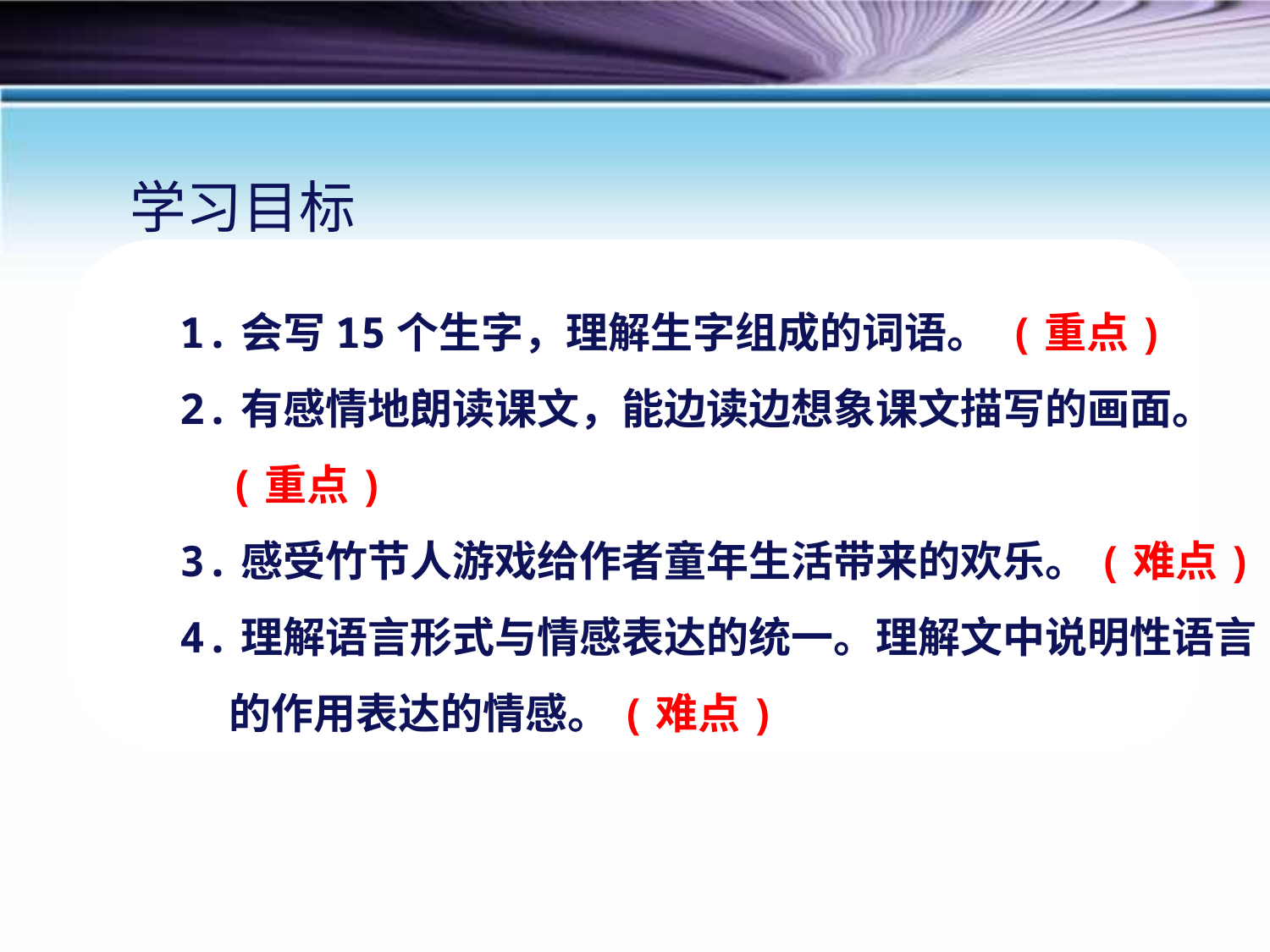

学习目标

1.会写15个生字，理解生字组成的词语。 (重点)
2.有感情地朗读课文，能边读边想象课文描写的画面。 (重点)
3.感受竹节人游戏给作者童年生活带来的欢乐。(难点)
4.理解语言形式与情感表达的统一。理解文中说明性语言的作用表达的情感。(难点)